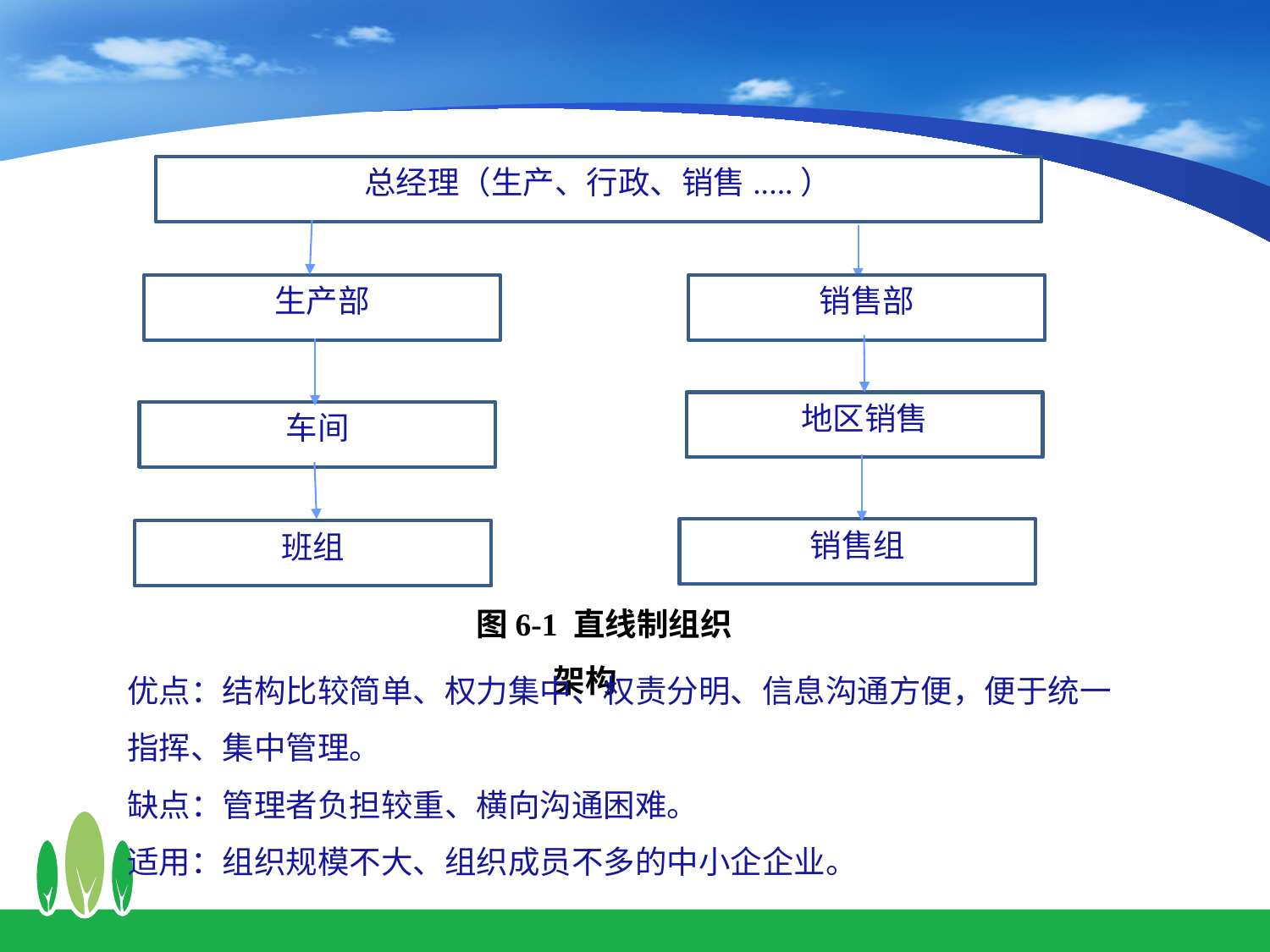

总经理（生产、行政、销售.....）
生产部
销售部
地区销售
车间
销售组
班组
图6-1 直线制组织架构
优点：结构比较简单、权力集中、权责分明、信息沟通方便，便于统一指挥、集中管理。
缺点：管理者负担较重、横向沟通困难。
适用：组织规模不大、组织成员不多的中小企企业。